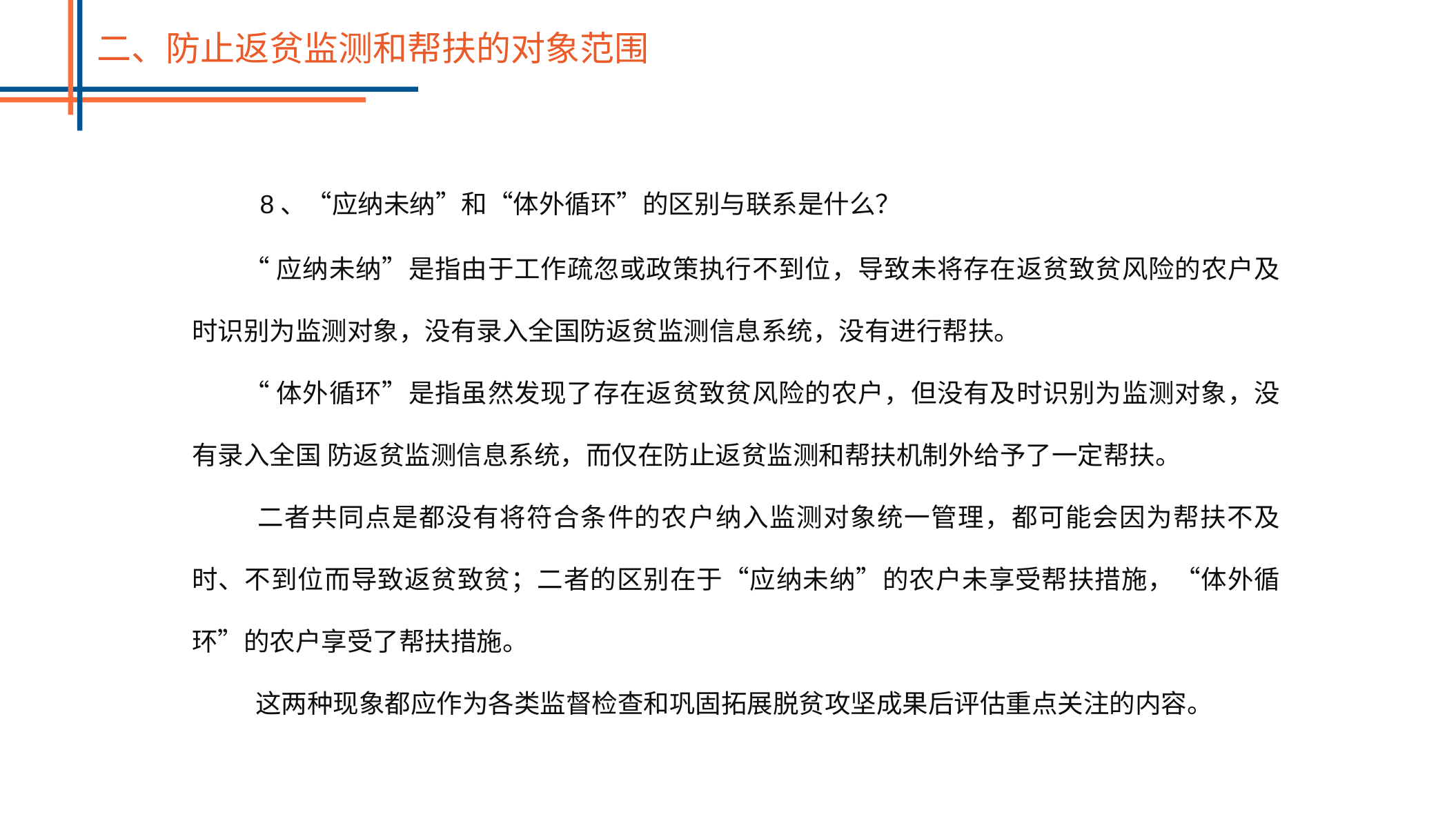

二、防止返贫监测和帮扶的对象范围

8、“应纳未纳”和“体外循环”的区别与联系是什么？
“应纳未纳”是指由于工作疏忽或政策执行不到位，导致未将存在返贫致贫风险的农户及时识别为监测对象，没有录入全国防返贫监测信息系统，没有进行帮扶。
“体外循环”是指虽然发现了存在返贫致贫风险的农户，但没有及时识别为监测对象，没有录入全国 防返贫监测信息系统，而仅在防止返贫监测和帮扶机制外给予了一定帮扶。
 二者共同点是都没有将符合条件的农户纳入监测对象统一管理，都可能会因为帮扶不及时、不到位而导致返贫致贫；二者的区别在于“应纳未纳”的农户未享受帮扶措施，“体外循环”的农户享受了帮扶措施。
 这两种现象都应作为各类监督检查和巩固拓展脱贫攻坚成果后评估重点关注的内容。